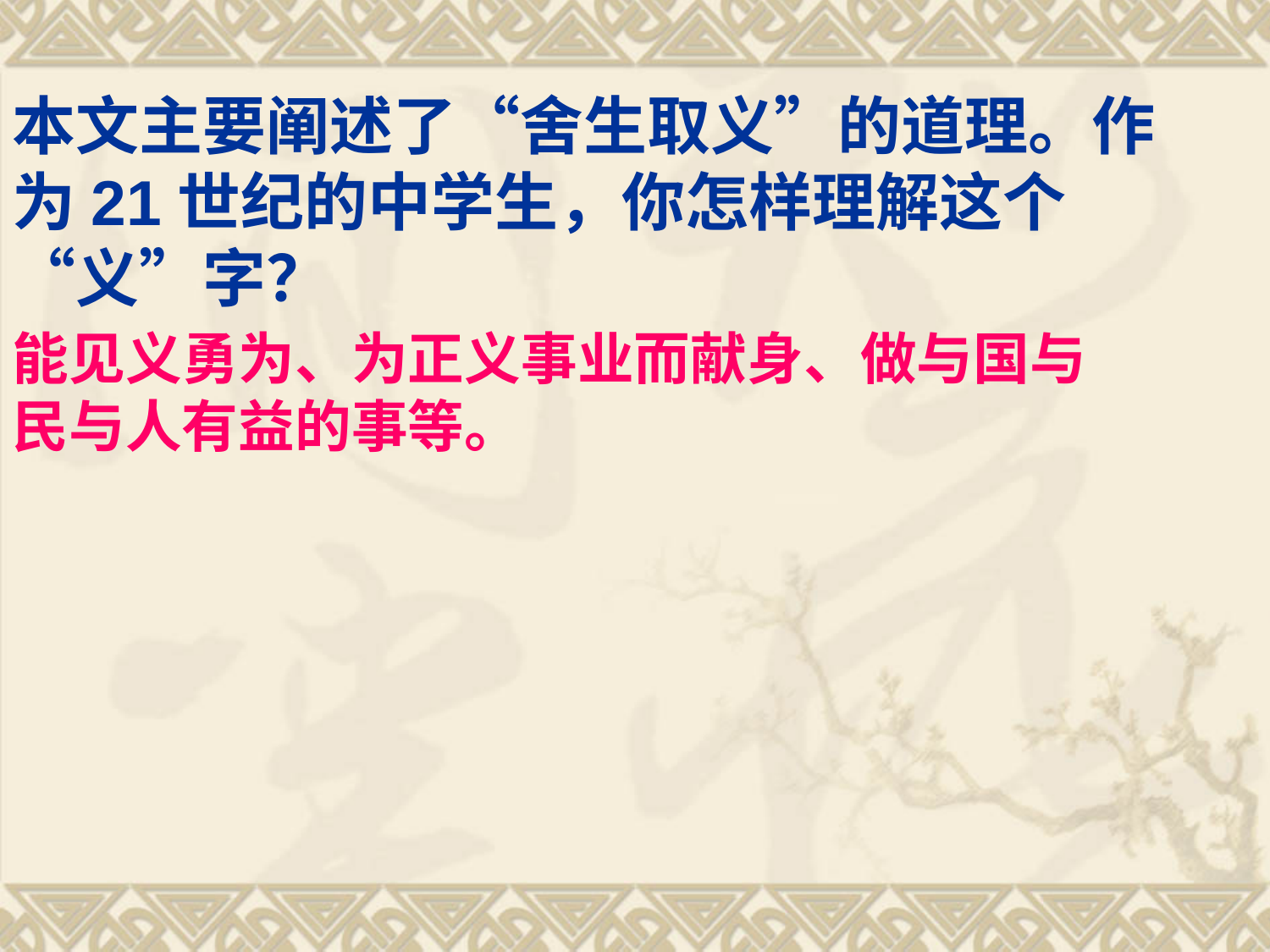

本文主要阐述了“舍生取义”的道理。作为21世纪的中学生，你怎样理解这个“义”字？
能见义勇为、为正义事业而献身、做与国与民与人有益的事等。